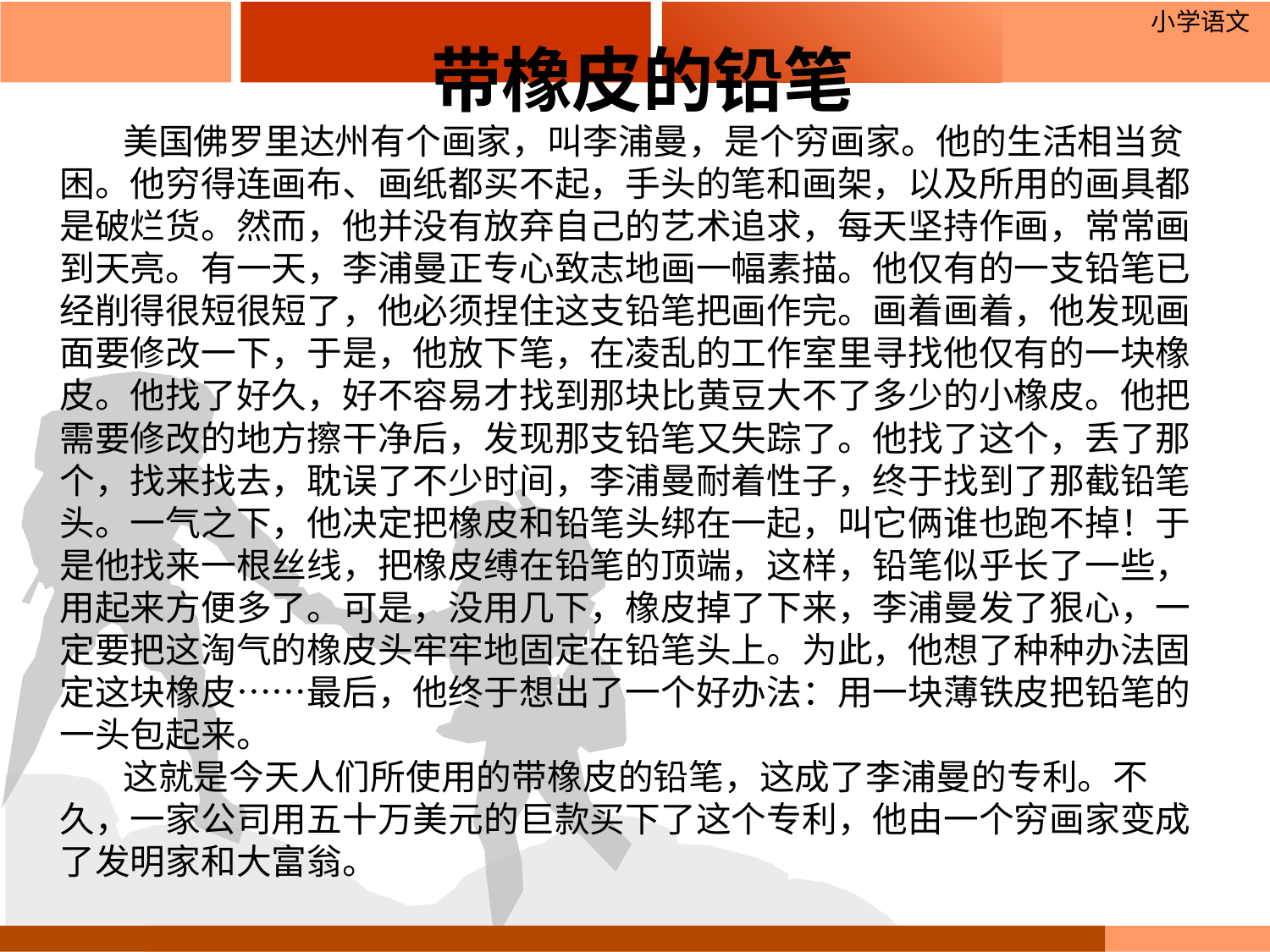

小学语文
# 带橡皮的铅笔
美国佛罗里达州有个画家，叫李浦曼，是个穷画家。他的生活相当贫困。他穷得连画布、画纸都买不起，手头的笔和画架，以及所用的画具都是破烂货。然而，他并没有放弃自己的艺术追求，每天坚持作画，常常画到天亮。有一天，李浦曼正专心致志地画一幅素描。他仅有的一支铅笔已经削得很短很短了，他必须捏住这支铅笔把画作完。画着画着，他发现画面要修改一下，于是，他放下笔，在凌乱的工作室里寻找他仅有的一块橡皮。他找了好久，好不容易才找到那块比黄豆大不了多少的小橡皮。他把需要修改的地方擦干净后，发现那支铅笔又失踪了。他找了这个，丢了那个，找来找去，耽误了不少时间，李浦曼耐着性子，终于找到了那截铅笔头。一气之下，他决定把橡皮和铅笔头绑在一起，叫它俩谁也跑不掉！于是他找来一根丝线，把橡皮缚在铅笔的顶端，这样，铅笔似乎长了一些，用起来方便多了。可是，没用几下，橡皮掉了下来，李浦曼发了狠心，一定要把这淘气的橡皮头牢牢地固定在铅笔头上。为此，他想了种种办法固定这块橡皮……最后，他终于想出了一个好办法：用一块薄铁皮把铅笔的一头包起来。
这就是今天人们所使用的带橡皮的铅笔，这成了李浦曼的专利。不久，一家公司用五十万美元的巨款买下了这个专利，他由一个穷画家变成了发明家和大富翁。